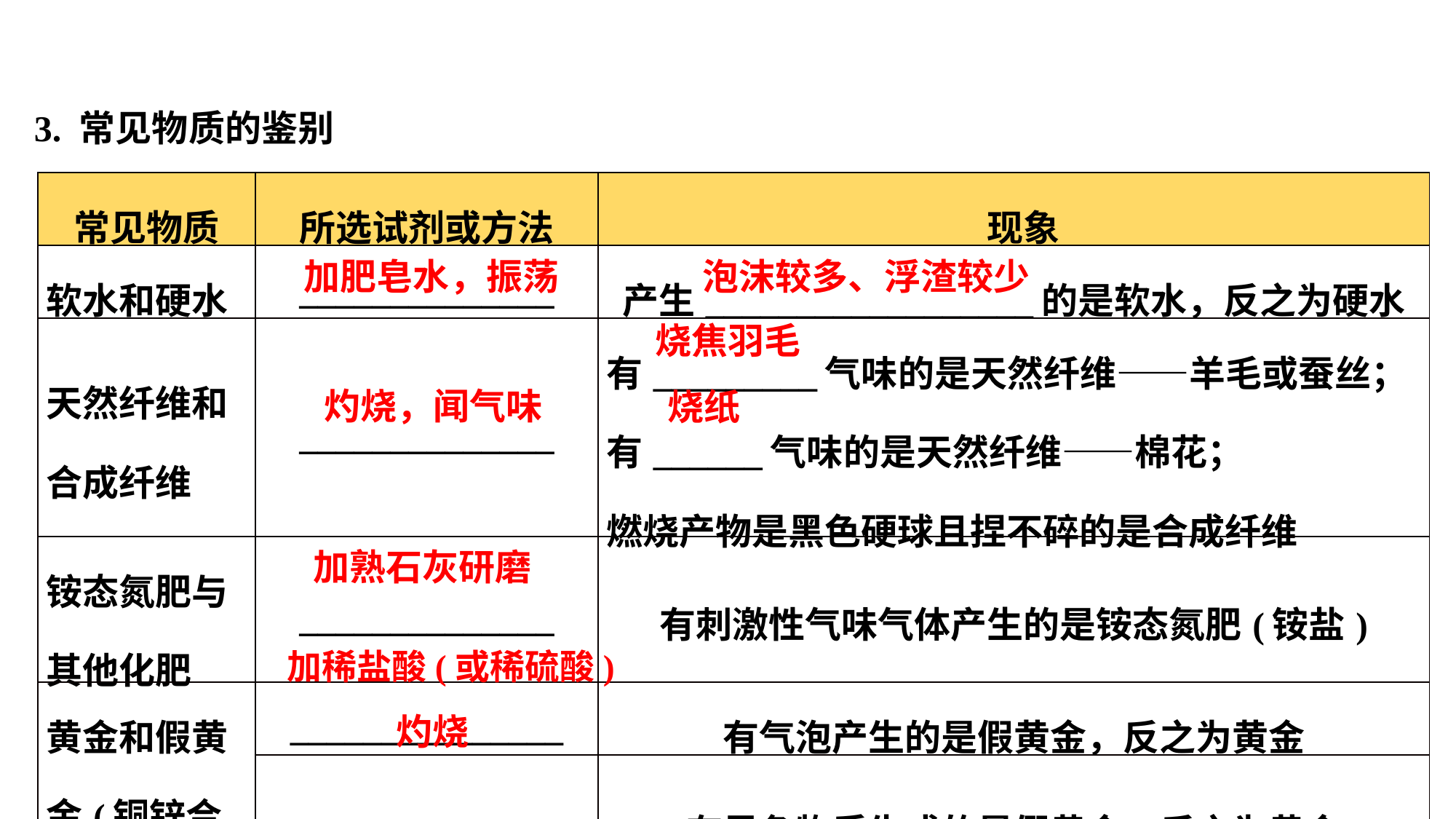

3. 常见物质的鉴别
| 常见物质 | 所选试剂或方法 | 现象 |
| --- | --- | --- |
| 软水和硬水 | \_\_\_\_\_\_\_\_\_\_\_\_\_\_ | 产生\_\_\_\_\_\_\_\_\_\_\_\_\_\_\_\_\_\_的是软水，反之为硬水 |
| 天然纤维和合成纤维 | \_\_\_\_\_\_\_\_\_\_\_\_\_\_ | 有\_\_\_\_\_\_\_\_\_气味的是天然纤维——羊毛或蚕丝； 有\_\_\_\_\_\_气味的是天然纤维——棉花； 燃烧产物是黑色硬球且捏不碎的是合成纤维 |
| 铵态氮肥与其他化肥 | \_\_\_\_\_\_\_\_\_\_\_\_\_\_ | 有刺激性气味气体产生的是铵态氮肥(铵盐) |
| 黄金和假黄金(铜锌合金) | \_\_\_\_\_\_\_\_\_\_\_\_\_\_\_ | 有气泡产生的是假黄金，反之为黄金 |
|  | \_\_\_\_\_\_\_\_ | 有黑色物质生成的是假黄金，反之为黄金 |
加肥皂水，振荡
泡沫较多、浮渣较少
烧焦羽毛
灼烧，闻气味
烧纸
加熟石灰研磨
加稀盐酸(或稀硫酸)
灼烧